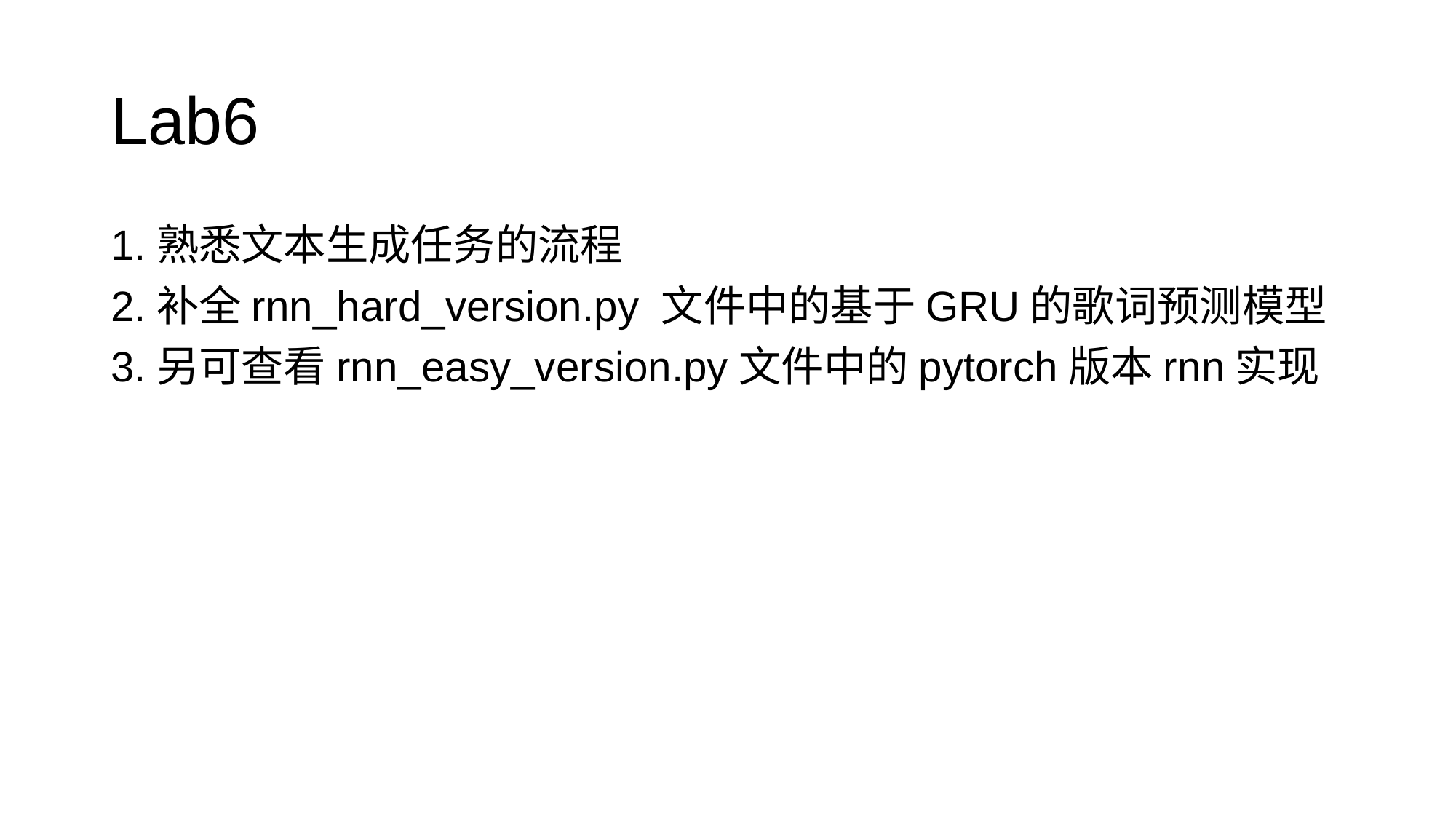

# Lab6
1.熟悉文本生成任务的流程
2.补全rnn_hard_version.py 文件中的基于GRU的歌词预测模型
3.另可查看rnn_easy_version.py文件中的pytorch版本rnn实现